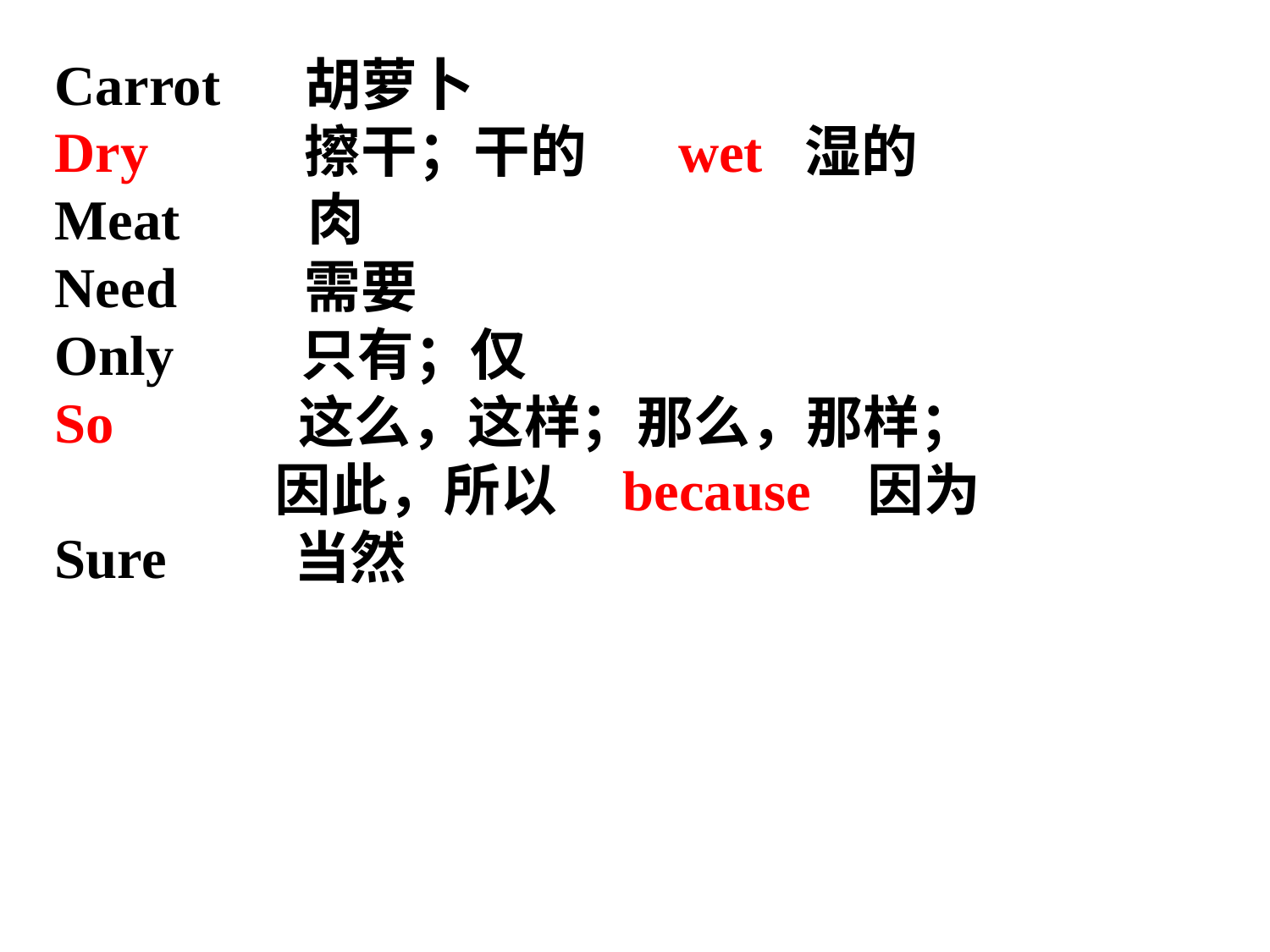

Carrot     胡萝卜
Dry          擦干；干的      wet  湿的
Meat        肉
Need        需要
Only        只有；仅
So            这么，这样；那么，那样；
                因此，所以    because   因为
Sure        当然